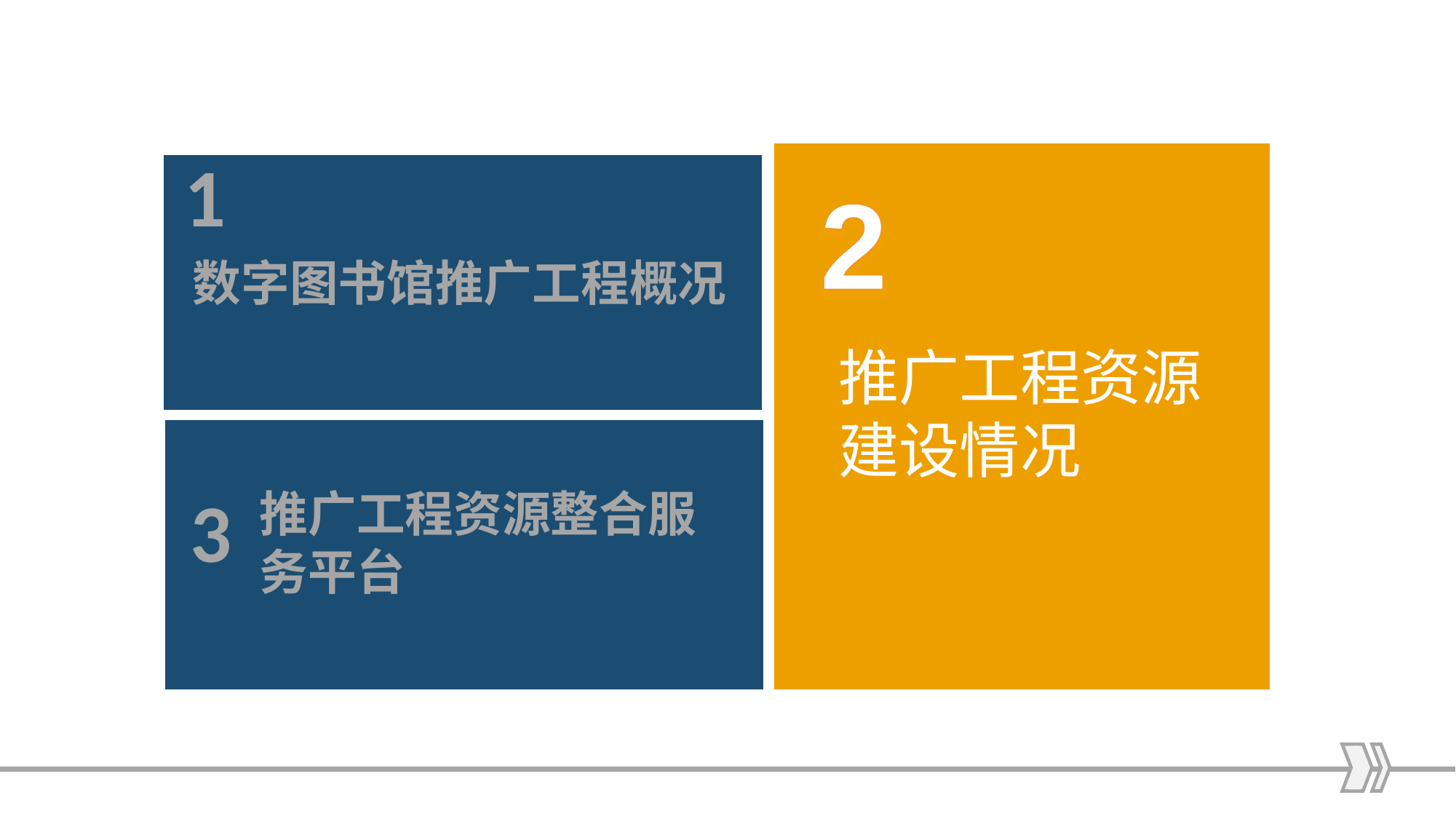

1

2
推广工程资源建设情况

数字图书馆推广工程概况

3
推广工程资源整合服务平台